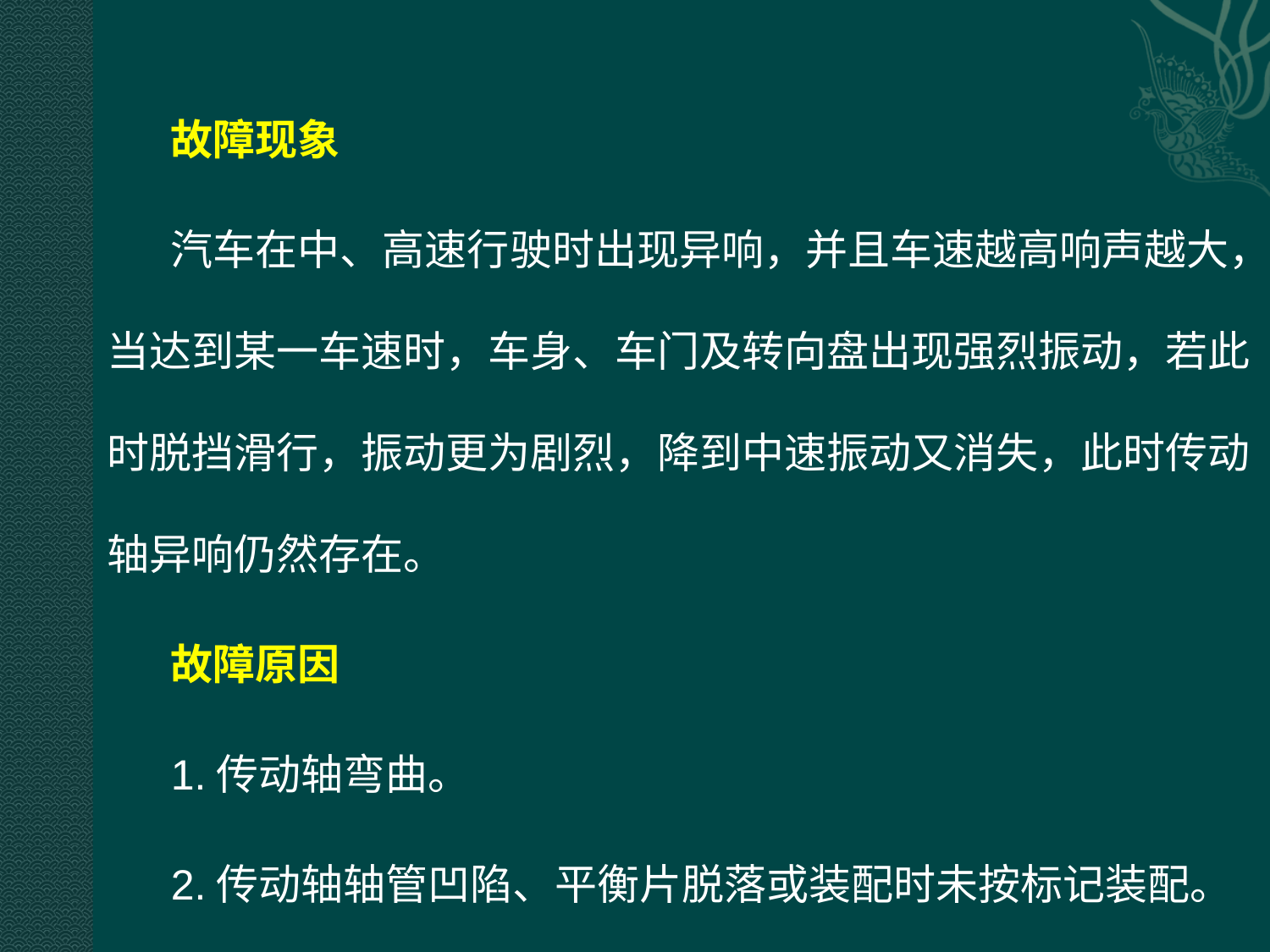

故障现象
汽车在中、高速行驶时出现异响，并且车速越高响声越大，当达到某一车速时，车身、车门及转向盘出现强烈振动，若此时脱挡滑行，振动更为剧烈，降到中速振动又消失，此时传动轴异响仍然存在。
故障原因
1.传动轴弯曲。
2.传动轴轴管凹陷、平衡片脱落或装配时未按标记装配。